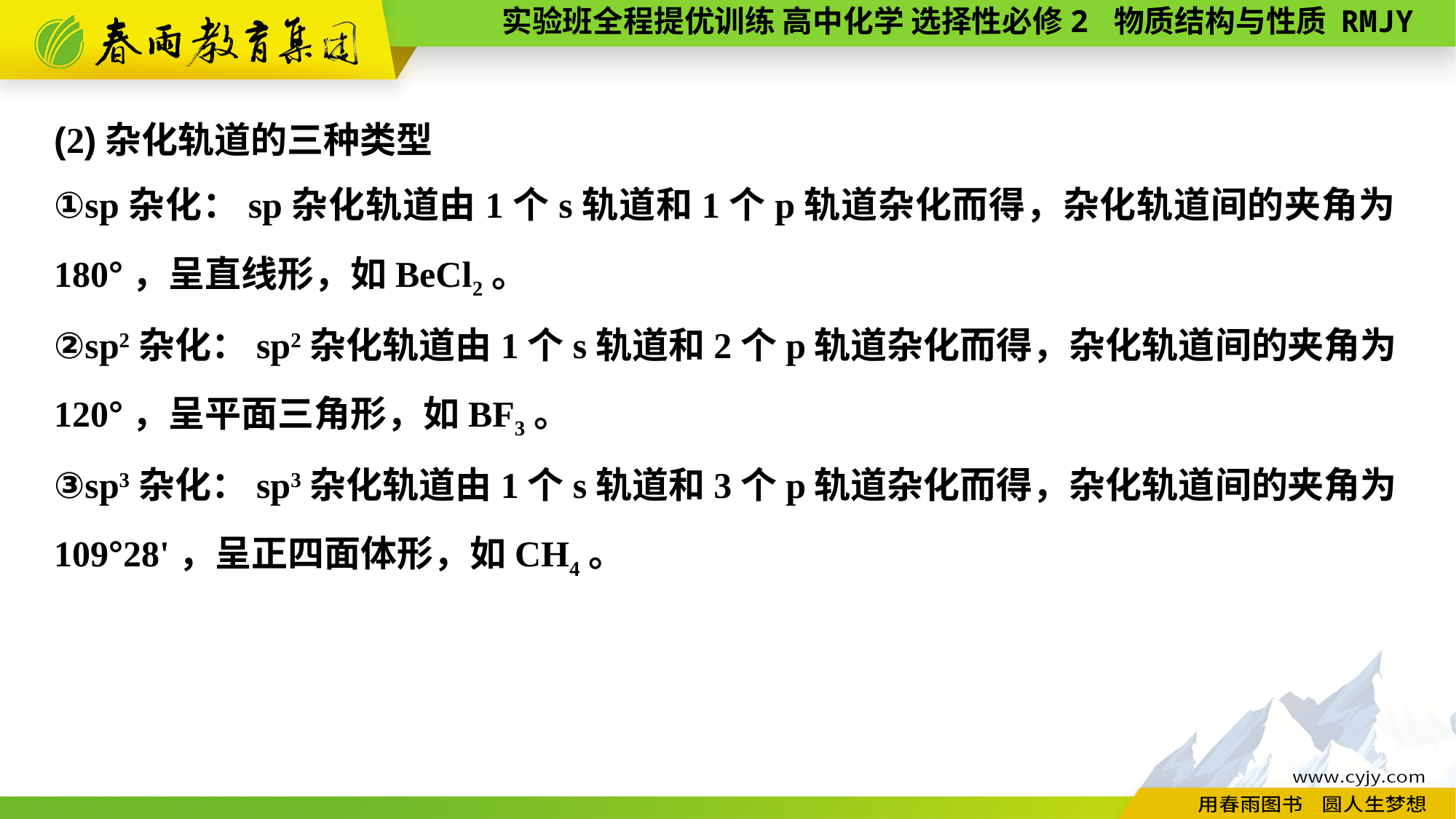

(2)杂化轨道的三种类型
①sp杂化：sp杂化轨道由1个s轨道和1个p轨道杂化而得，杂化轨道间的夹角为180°，呈直线形，如BeCl2。
②sp2杂化：sp2杂化轨道由1个s轨道和2个p轨道杂化而得，杂化轨道间的夹角为120°，呈平面三角形，如BF3。
③sp3杂化：sp3杂化轨道由1个s轨道和3个p轨道杂化而得，杂化轨道间的夹角为109°28'，呈正四面体形，如CH4。